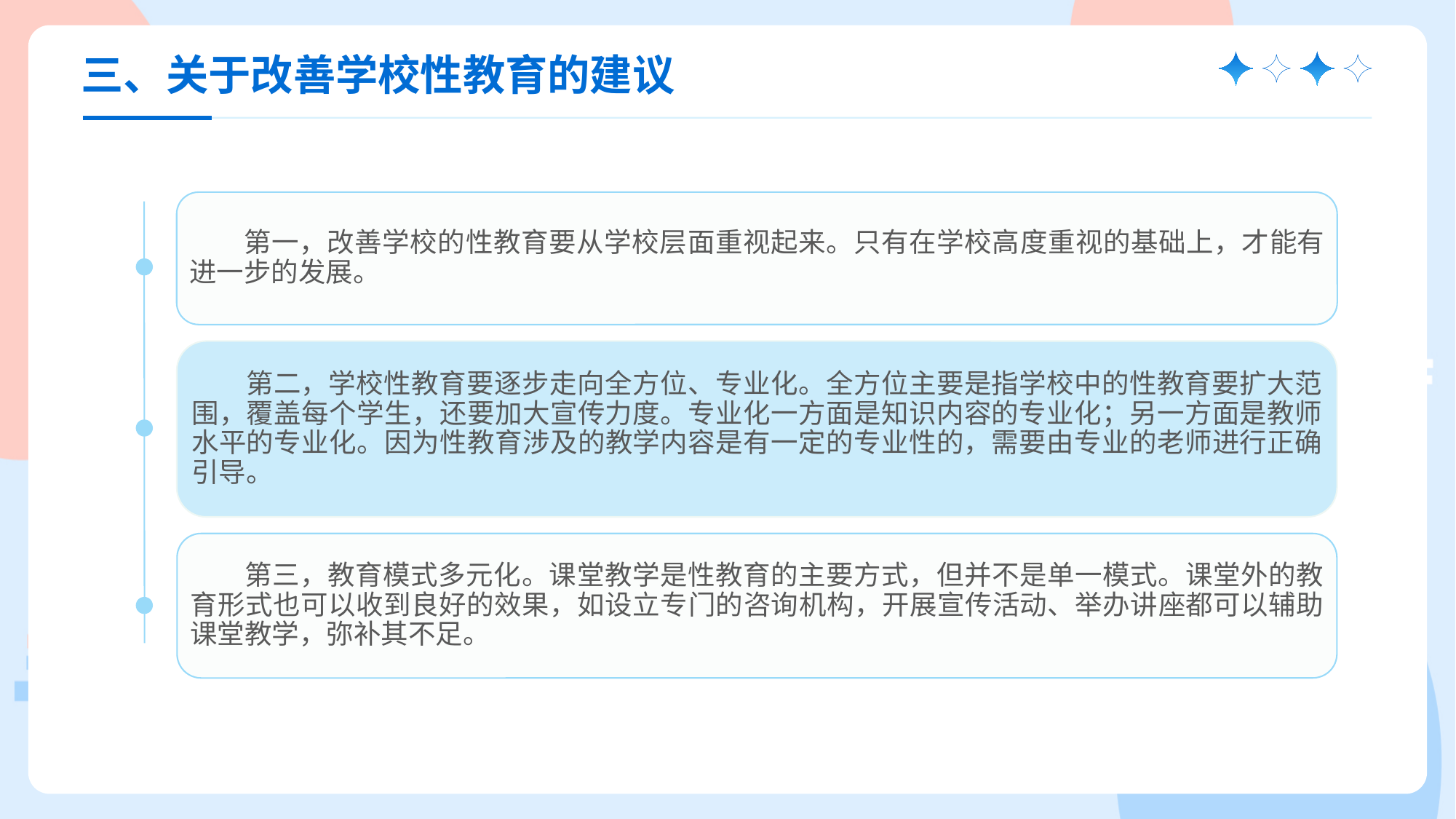

三、关于改善学校性教育的建议
第一，改善学校的性教育要从学校层面重视起来。只有在学校高度重视的基础上，才能有进一步的发展。

第二，学校性教育要逐步走向全方位、专业化。全方位主要是指学校中的性教育要扩大范围，覆盖每个学生，还要加大宣传力度。专业化一方面是知识内容的专业化；另一方面是教师水平的专业化。因为性教育涉及的教学内容是有一定的专业性的，需要由专业的老师进行正确引导。
第三，教育模式多元化。课堂教学是性教育的主要方式，但并不是单一模式。课堂外的教育形式也可以收到良好的效果，如设立专门的咨询机构，开展宣传活动、举办讲座都可以辅助课堂教学，弥补其不足。